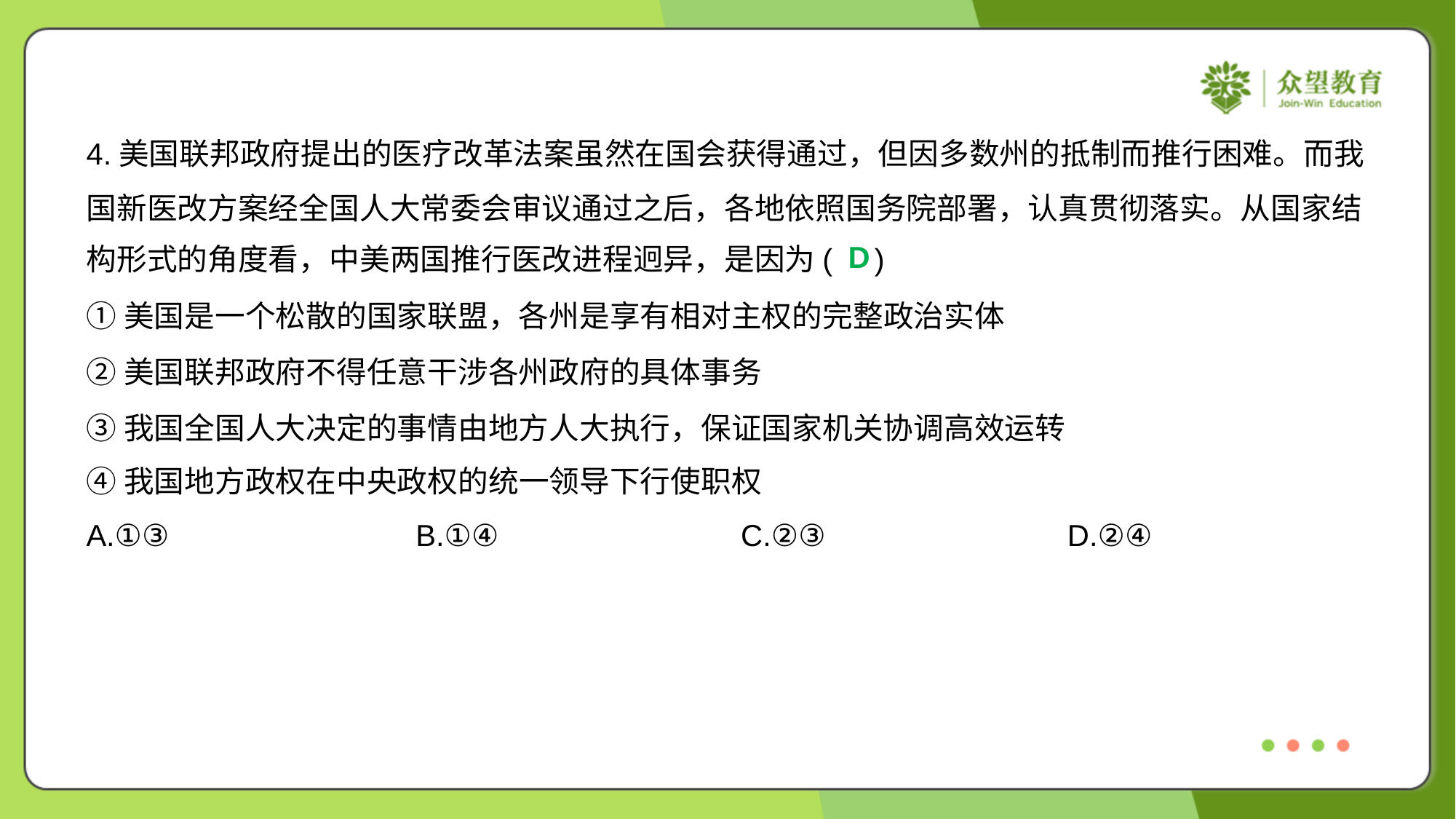

4.美国联邦政府提出的医疗改革法案虽然在国会获得通过，但因多数州的抵制而推行困难。而我
国新医改方案经全国人大常委会审议通过之后，各地依照国务院部署，认真贯彻落实。从国家结
构形式的角度看，中美两国推行医改进程迥异，是因为(     )
D
①美国是一个松散的国家联盟，各州是享有相对主权的完整政治实体
②美国联邦政府不得任意干涉各州政府的具体事务
③我国全国人大决定的事情由地方人大执行，保证国家机关协调高效运转
④我国地方政权在中央政权的统一领导下行使职权
A.①③	B.①④	C.②③	D.②④